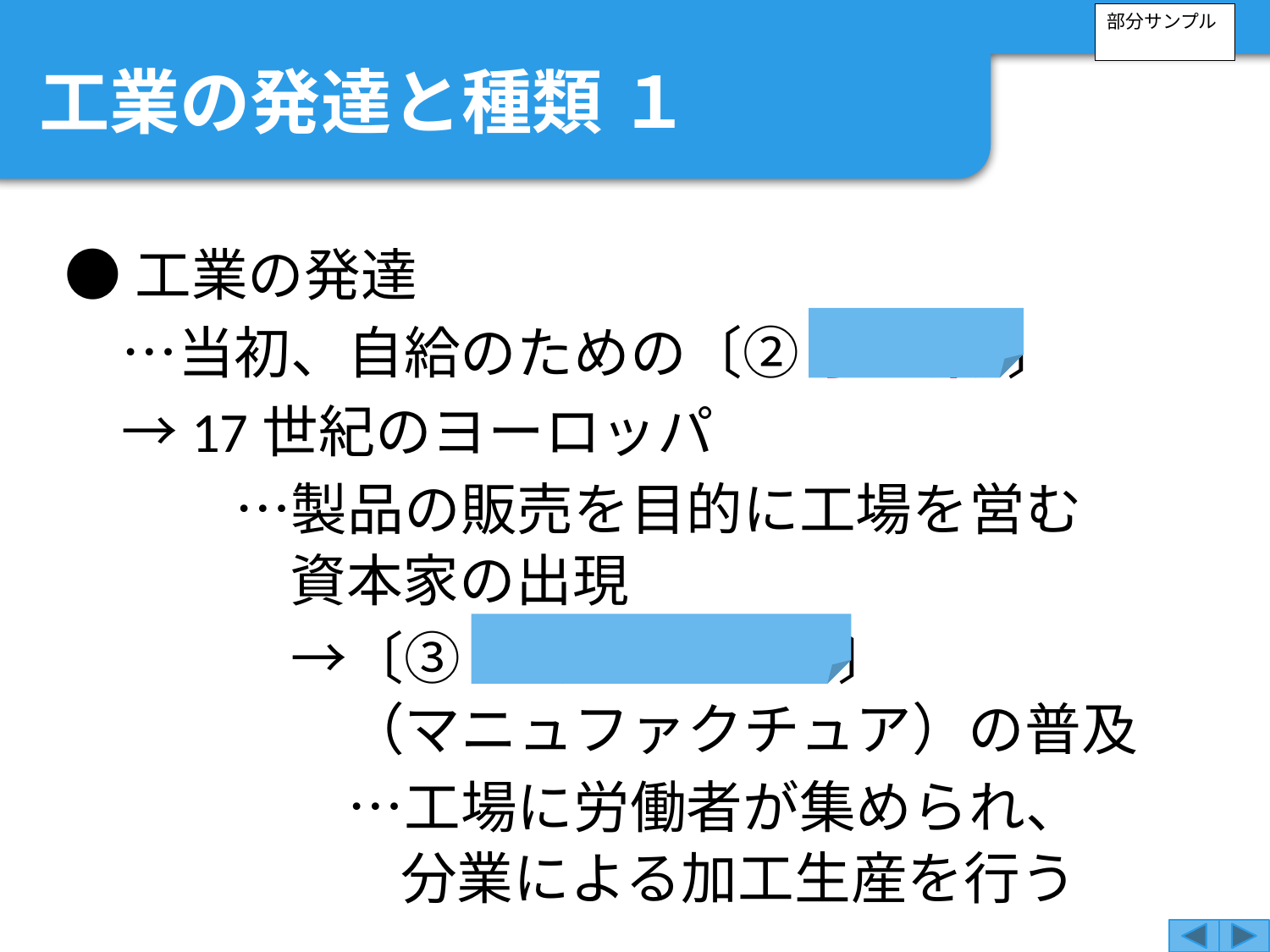

部分サンプル
工業の発達と種類 １
●工業の発達
　…当初、自給のための〔② 手工業  〕
　→17世紀のヨーロッパ
　　　…製品の販売を目的に工場を営む
資本家の出現
　　　　→〔③ 工場制手工業  〕
（マニュファクチュア）の普及
　　　　　…工場に労働者が集められ、
分業による加工生産を行う